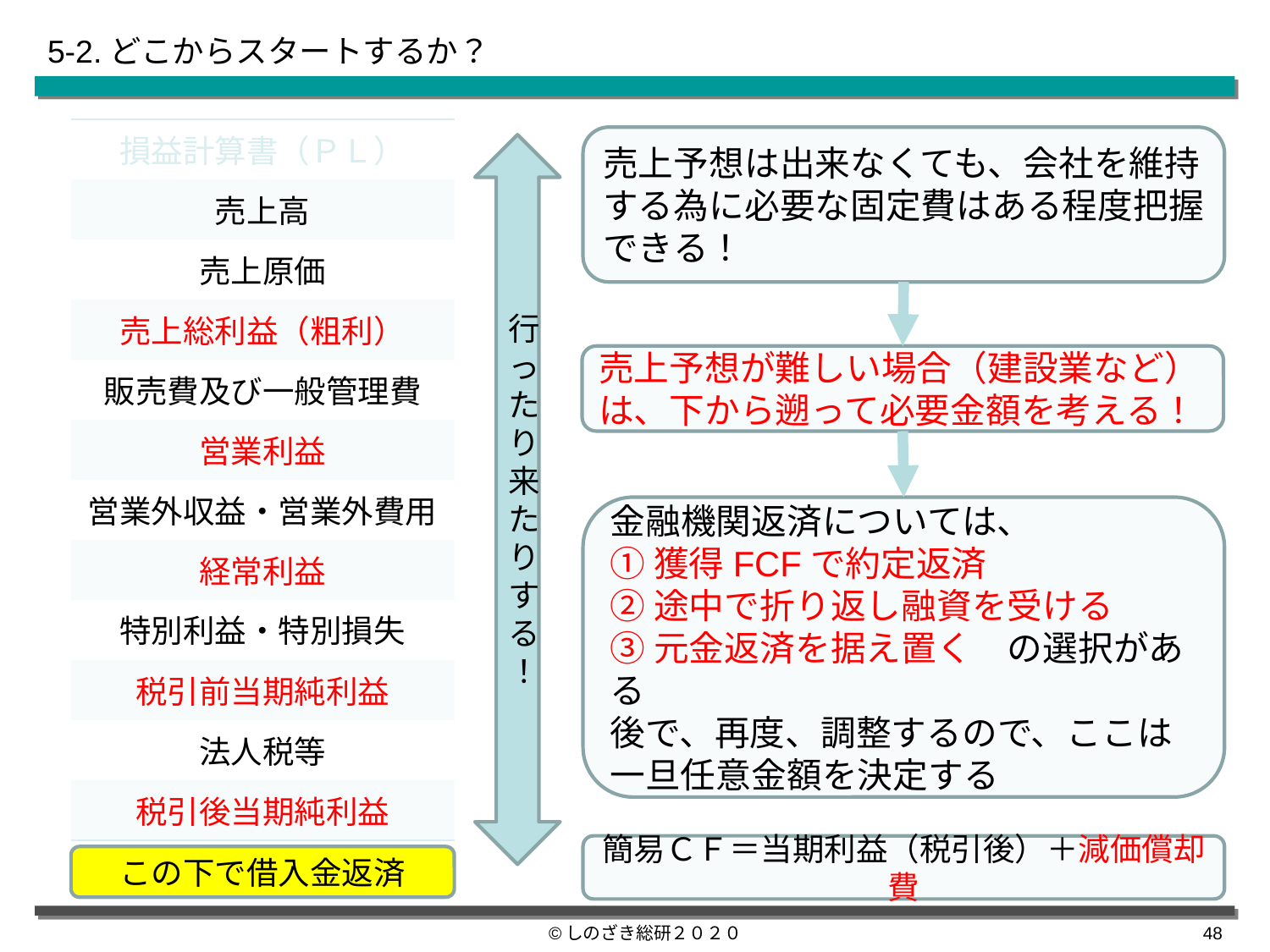

5-2.どこからスタートするか？
| 損益計算書（ＰＬ） |
| --- |
| 売上高 |
| 売上原価 |
| 売上総利益（粗利） |
| 販売費及び一般管理費 |
| 営業利益 |
| 営業外収益・営業外費用 |
| 経常利益 |
| 特別利益・特別損失 |
| 税引前当期純利益 |
| 法人税等 |
| 税引後当期純利益 |
売上予想は出来なくても、会社を維持する為に必要な固定費はある程度把握できる！
行ったり来たりする！
売上予想が難しい場合（建設業など）は、下から遡って必要金額を考える！
金融機関返済については、
①獲得FCFで約定返済
②途中で折り返し融資を受ける
③元金返済を据え置く　の選択がある
後で、再度、調整するので、ここは一旦任意金額を決定する
簡易ＣＦ＝当期利益（税引後）＋減価償却費
この下で借入金返済
©しのざき総研２０２０
48